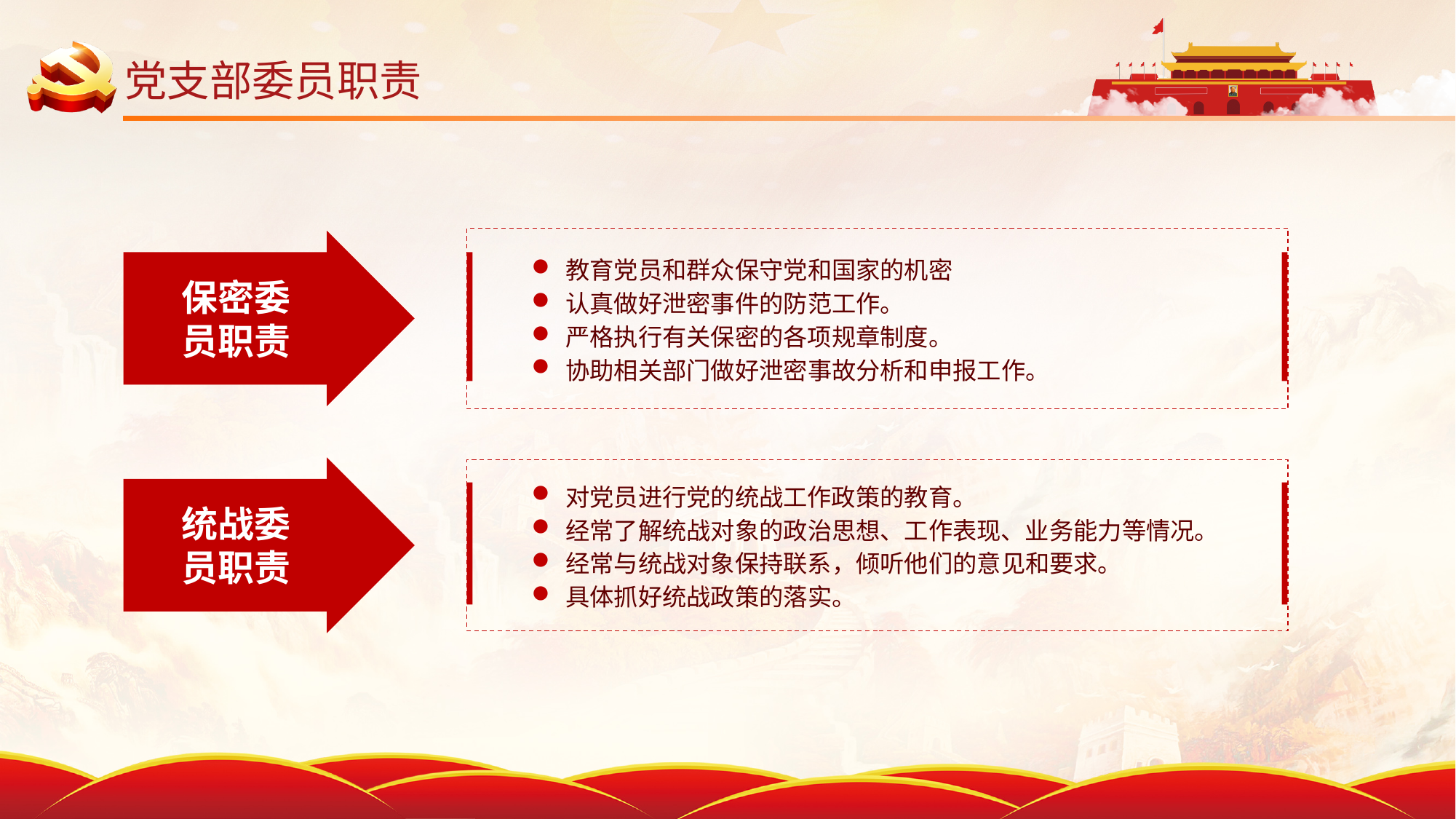

# 党支部委员职责

保密委
员职责
教育党员和群众保守党和国家的机密
认真做好泄密事件的防范工作。
严格执行有关保密的各项规章制度。
协助相关部门做好泄密事故分析和申报工作。
统战委
员职责

对党员进行党的统战工作政策的教育。
经常了解统战对象的政治思想、工作表现、业务能力等情况。
经常与统战对象保持联系，倾听他们的意见和要求。
具体抓好统战政策的落实。